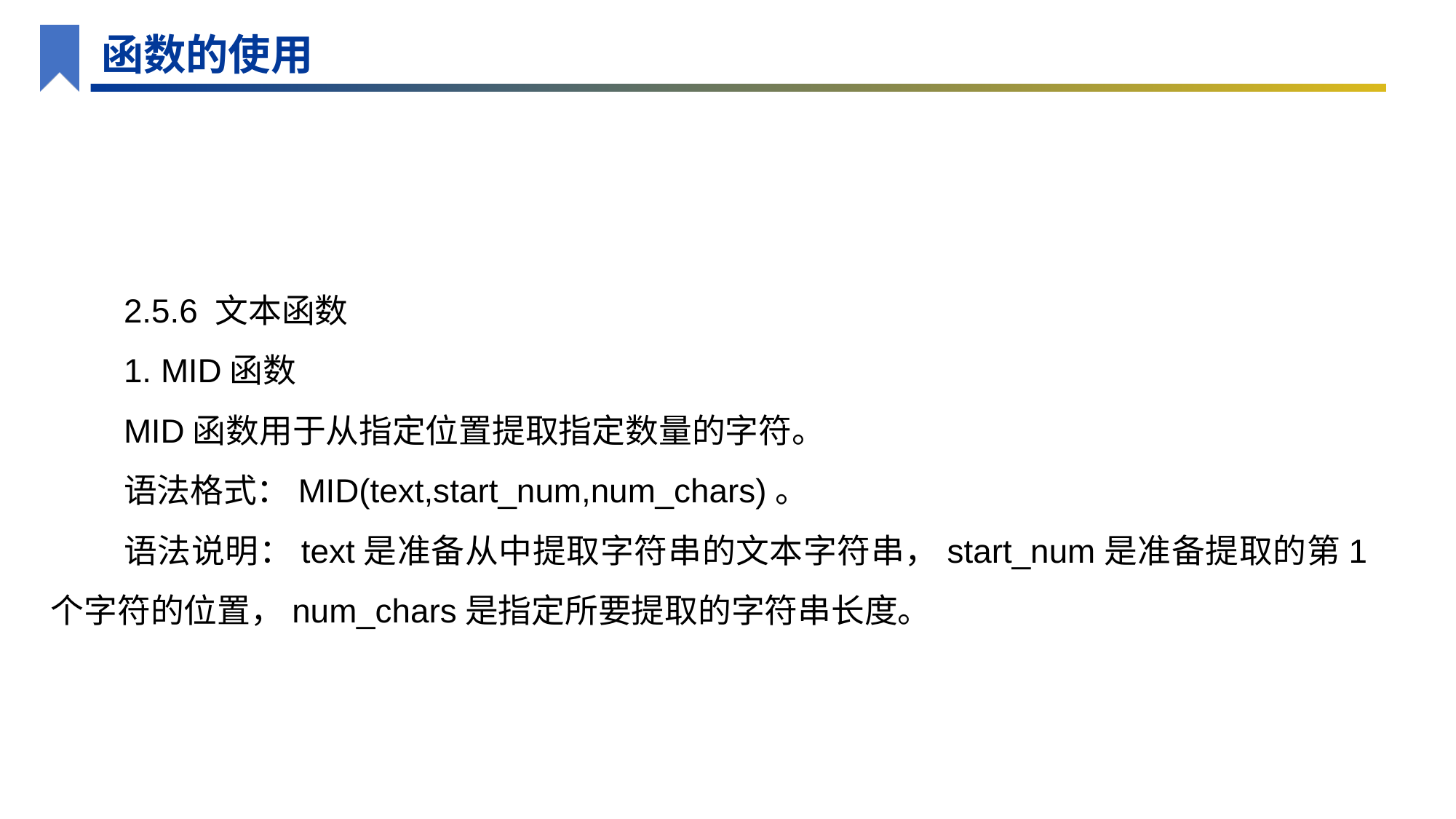

函数的使用
2.5.6 文本函数
1. MID函数
MID函数用于从指定位置提取指定数量的字符。
语法格式：MID(text,start_num,num_chars)。
语法说明：text是准备从中提取字符串的文本字符串，start_num是准备提取的第1个字符的位置，num_chars是指定所要提取的字符串长度。